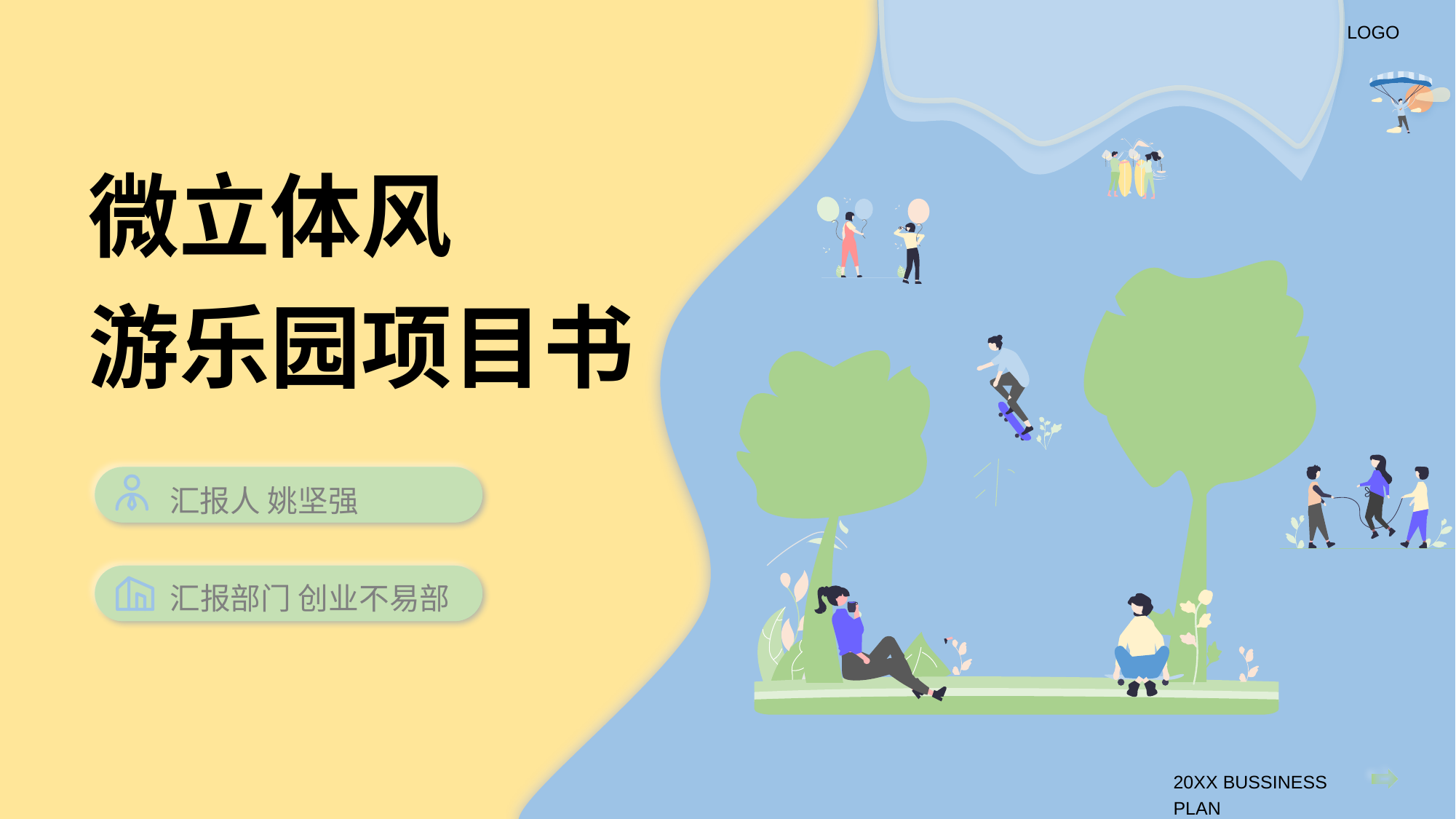

LOGO
微立体风
游乐园项目书

汇报人 姚坚强

汇报部门 创业不易部

20XX BUSSINESS PLAN